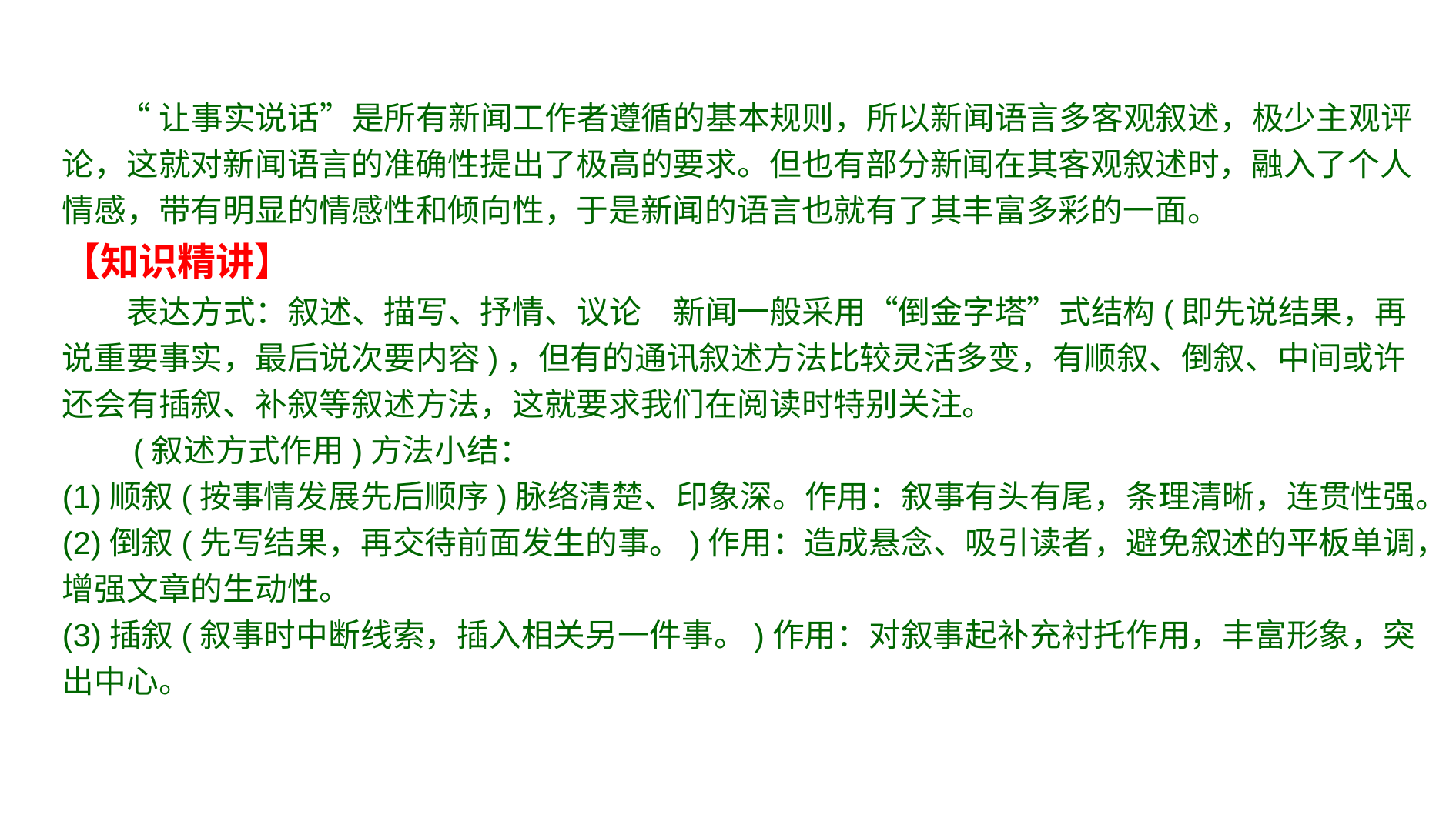

题型四    新闻的的语言特色考查
        “让事实说话”是所有新闻工作者遵循的基本规则，所以新闻语言多客观叙述，极少主观评论，这就对新闻语言的准确性提出了极高的要求。但也有部分新闻在其客观叙述时，融入了个人情感，带有明显的情感性和倾向性，于是新闻的语言也就有了其丰富多彩的一面。
【知识精讲】
        表达方式：叙述、描写、抒情、议论　新闻一般采用“倒金字塔”式结构(即先说结果，再说重要事实，最后说次要内容)，但有的通讯叙述方法比较灵活多变，有顺叙、倒叙、中间或许还会有插叙、补叙等叙述方法，这就要求我们在阅读时特别关注。
        (叙述方式作用)方法小结：
(1)顺叙(按事情发展先后顺序)脉络清楚、印象深。作用：叙事有头有尾，条理清晰，连贯性强。
(2)倒叙(先写结果，再交待前面发生的事。)作用：造成悬念、吸引读者，避免叙述的平板单调，增强文章的生动性。
(3)插叙(叙事时中断线索，插入相关另一件事。)作用：对叙事起补充衬托作用，丰富形象，突出中心。